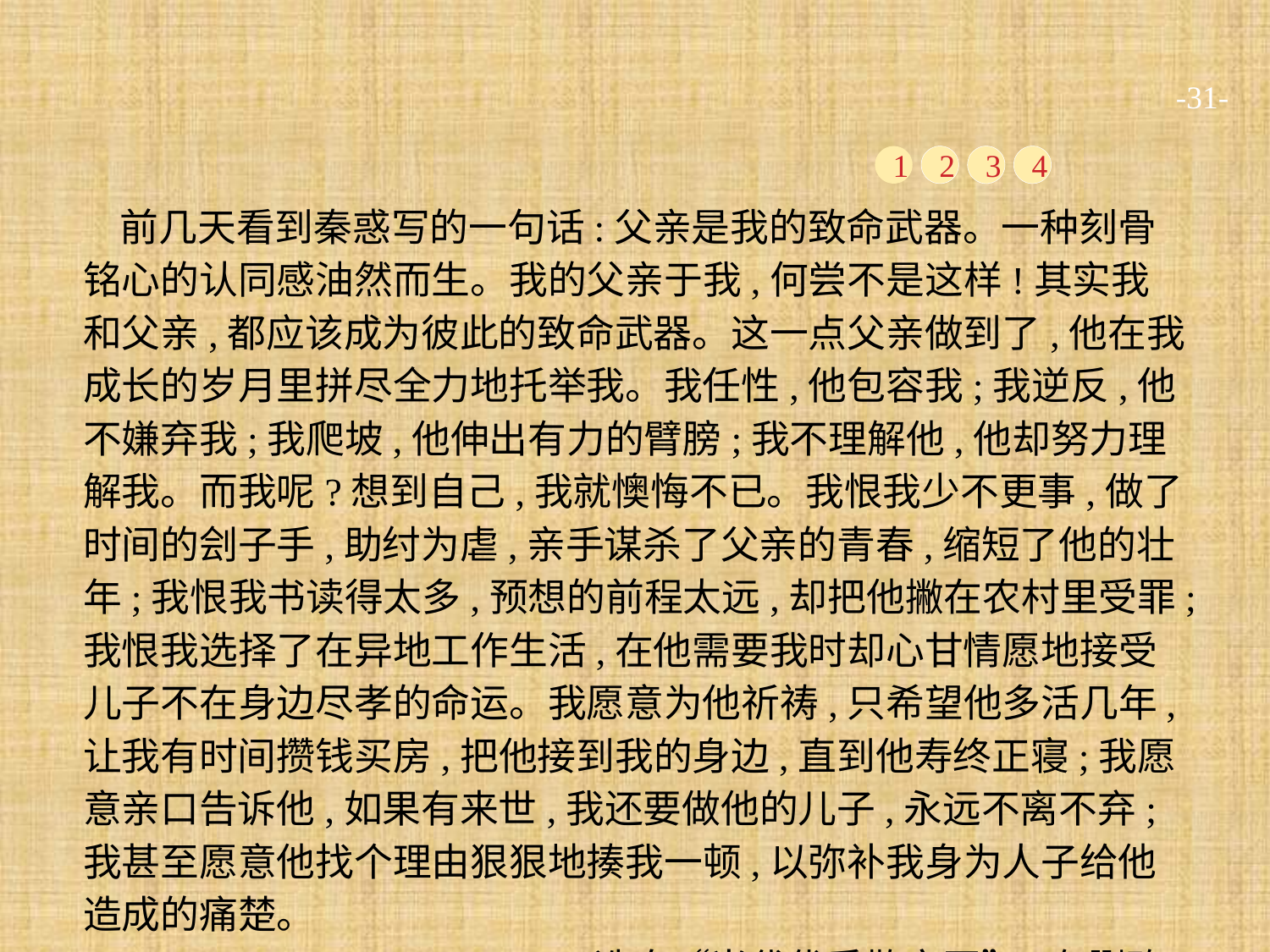

-31-
1
2
3
4
前几天看到秦惑写的一句话:父亲是我的致命武器。一种刻骨铭心的认同感油然而生。我的父亲于我,何尝不是这样!其实我和父亲,都应该成为彼此的致命武器。这一点父亲做到了,他在我成长的岁月里拼尽全力地托举我。我任性,他包容我;我逆反,他不嫌弃我;我爬坡,他伸出有力的臂膀;我不理解他,他却努力理解我。而我呢?想到自己,我就懊悔不已。我恨我少不更事,做了时间的刽子手,助纣为虐,亲手谋杀了父亲的青春,缩短了他的壮年;我恨我书读得太多,预想的前程太远,却把他撇在农村里受罪;我恨我选择了在异地工作生活,在他需要我时却心甘情愿地接受儿子不在身边尽孝的命运。我愿意为他祈祷,只希望他多活几年,让我有时间攒钱买房,把他接到我的身边,直到他寿终正寝;我愿意亲口告诉他,如果有来世,我还要做他的儿子,永远不离不弃;我甚至愿意他找个理由狠狠地揍我一顿,以弥补我身为人子给他造成的痛楚。
(选自“当代优秀散文网”,有删改)